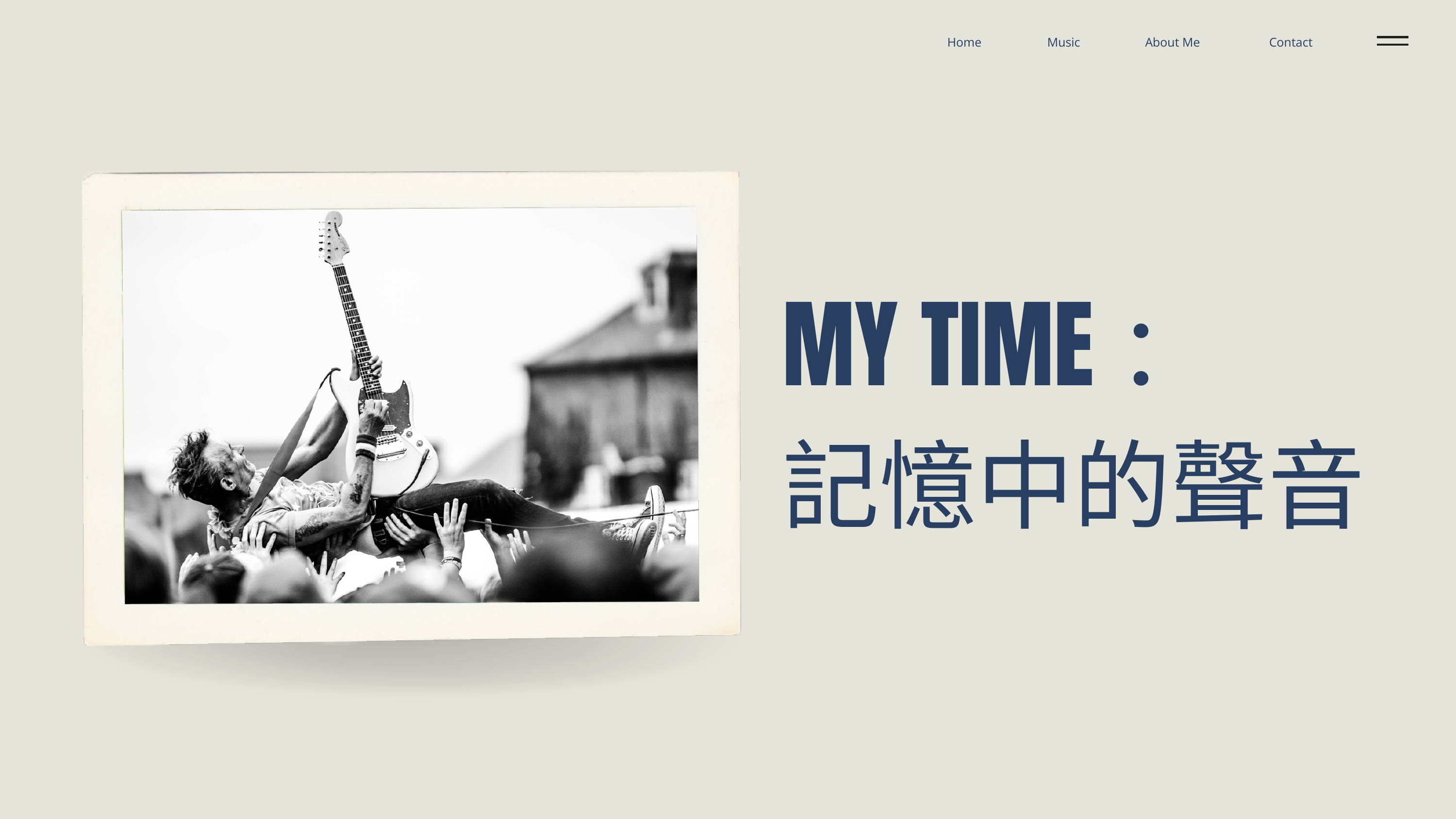

Home
Music
About Me
Contact

MY TIME：
記憶中的聲音